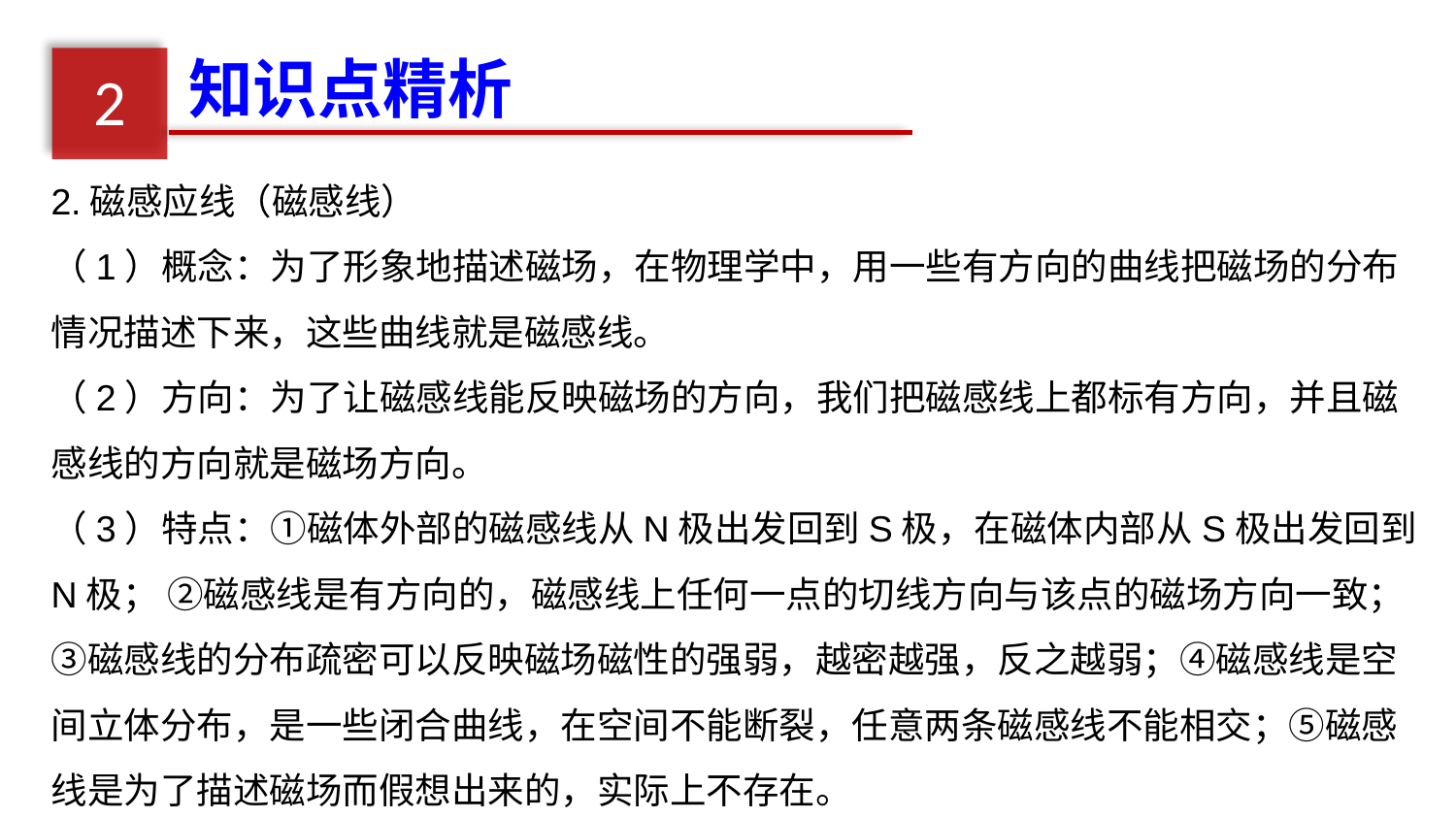

知识点精析

2
2.磁感应线（磁感线）
（1）概念：为了形象地描述磁场，在物理学中，用一些有方向的曲线把磁场的分布情况描述下来，这些曲线就是磁感线。
（2）方向：为了让磁感线能反映磁场的方向，我们把磁感线上都标有方向，并且磁感线的方向就是磁场方向。
（3）特点：①磁体外部的磁感线从N极出发回到S极，在磁体内部从S极出发回到N极； ②磁感线是有方向的，磁感线上任何一点的切线方向与该点的磁场方向一致；③磁感线的分布疏密可以反映磁场磁性的强弱，越密越强，反之越弱；④磁感线是空间立体分布，是一些闭合曲线，在空间不能断裂，任意两条磁感线不能相交；⑤磁感线是为了描述磁场而假想出来的，实际上不存在。